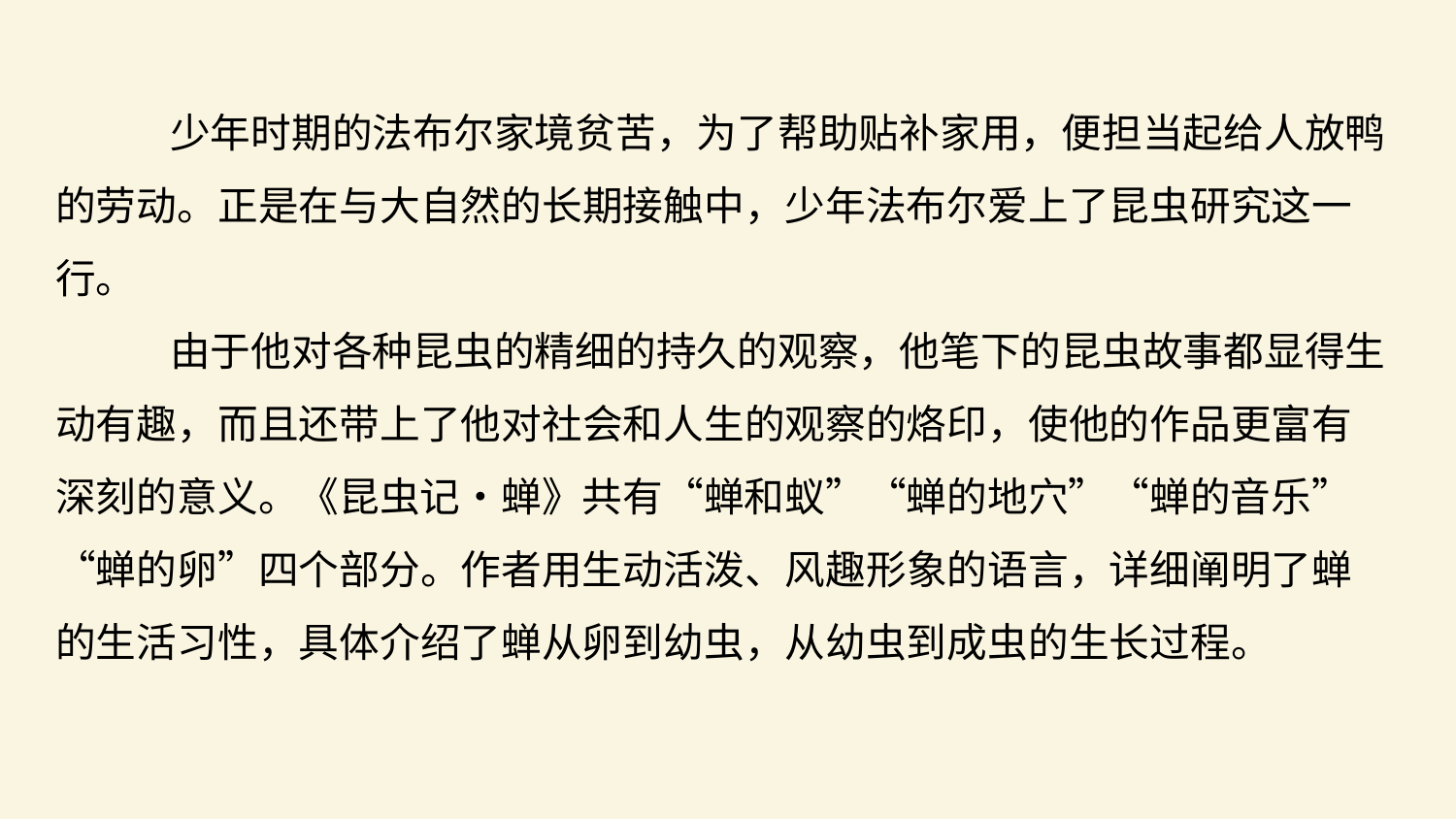

少年时期的法布尔家境贫苦，为了帮助贴补家用，便担当起给人放鸭的劳动。正是在与大自然的长期接触中，少年法布尔爱上了昆虫研究这一行。
由于他对各种昆虫的精细的持久的观察，他笔下的昆虫故事都显得生动有趣，而且还带上了他对社会和人生的观察的烙印，使他的作品更富有深刻的意义。《昆虫记•蝉》共有“蝉和蚁”“蝉的地穴”“蝉的音乐”“蝉的卵”四个部分。作者用生动活泼、风趣形象的语言，详细阐明了蝉的生活习性，具体介绍了蝉从卵到幼虫，从幼虫到成虫的生长过程。